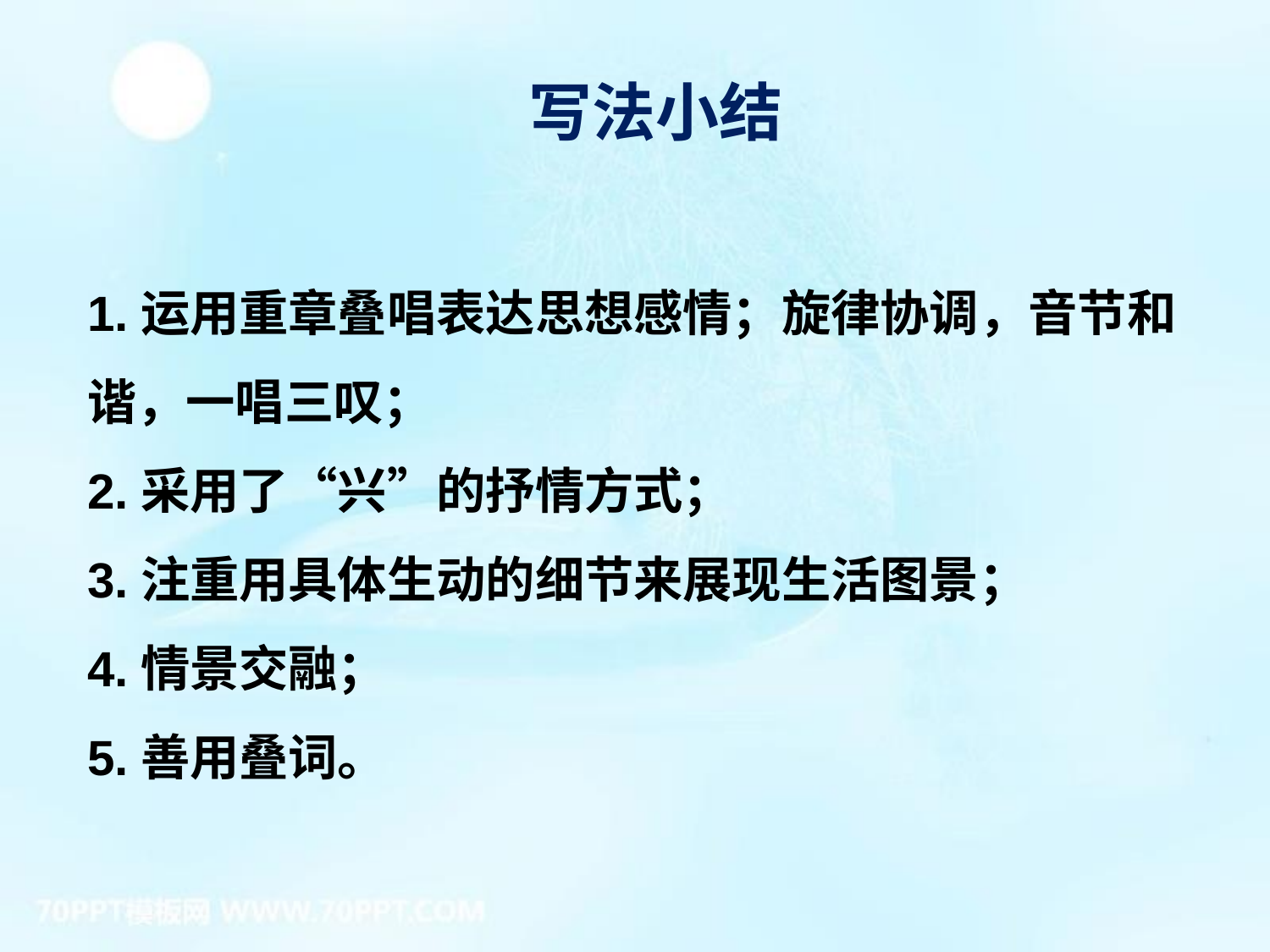

写法小结
1.运用重章叠唱表达思想感情；旋律协调，音节和谐，一唱三叹；
2.采用了“兴”的抒情方式；
3.注重用具体生动的细节来展现生活图景；
4.情景交融；
5.善用叠词。